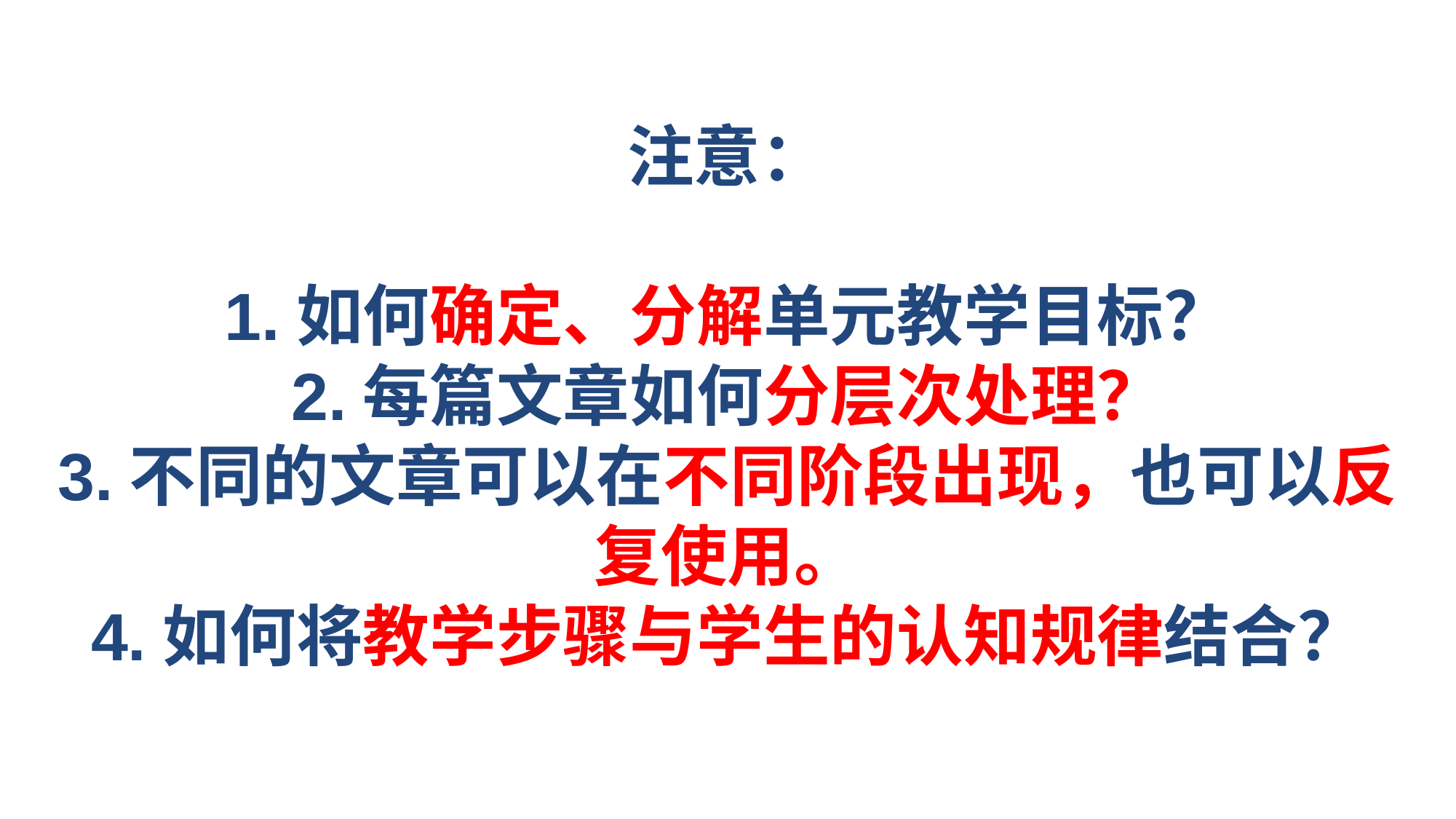

注意：

1.如何确定、分解单元教学目标？
2.每篇文章如何分层次处理？
3.不同的文章可以在不同阶段出现，也可以反复使用。
4.如何将教学步骤与学生的认知规律结合？